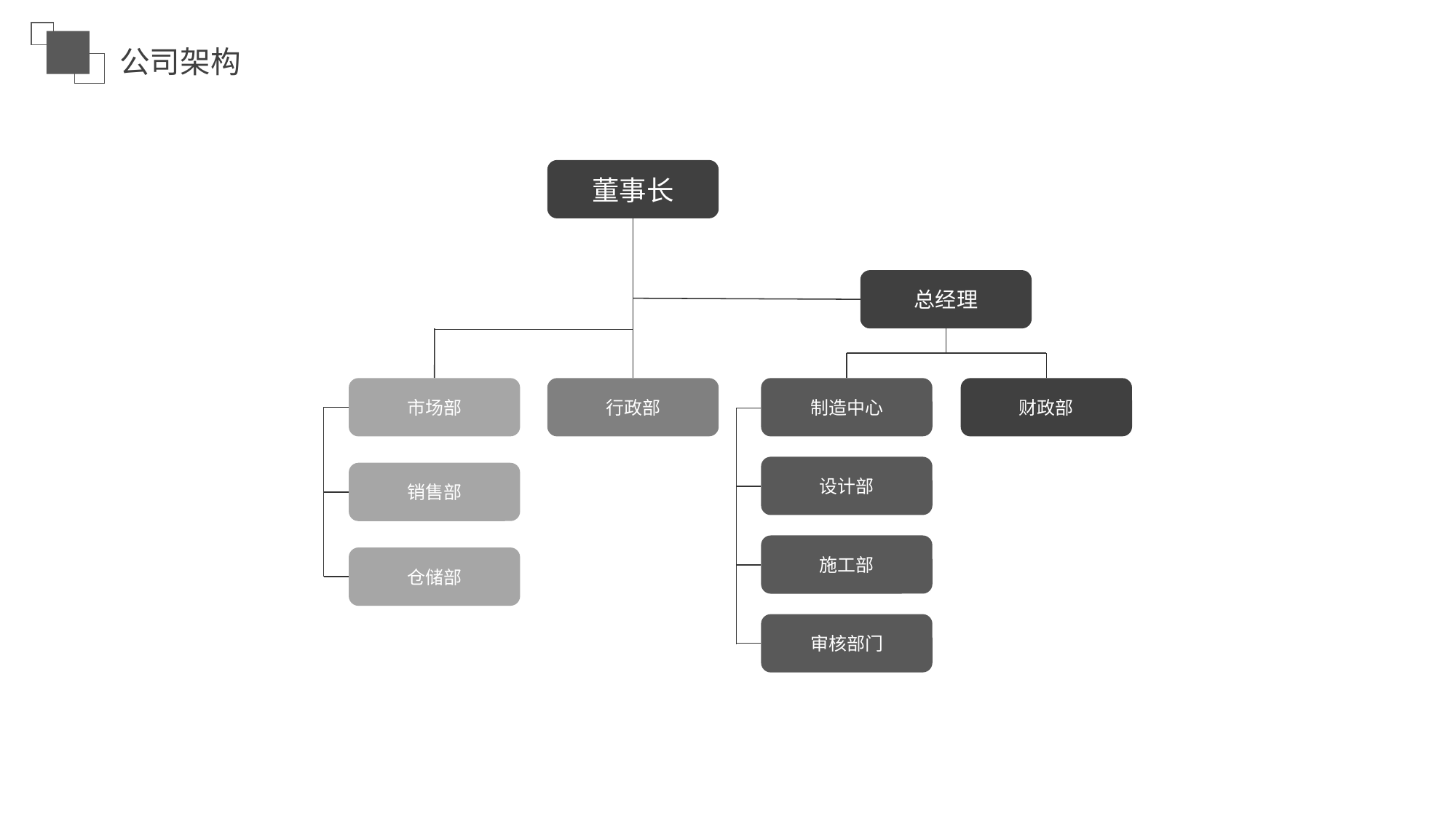

公司架构

董事长
总经理
市场部
行政部
制造中心
财政部
设计部
销售部
施工部
仓储部
审核部门